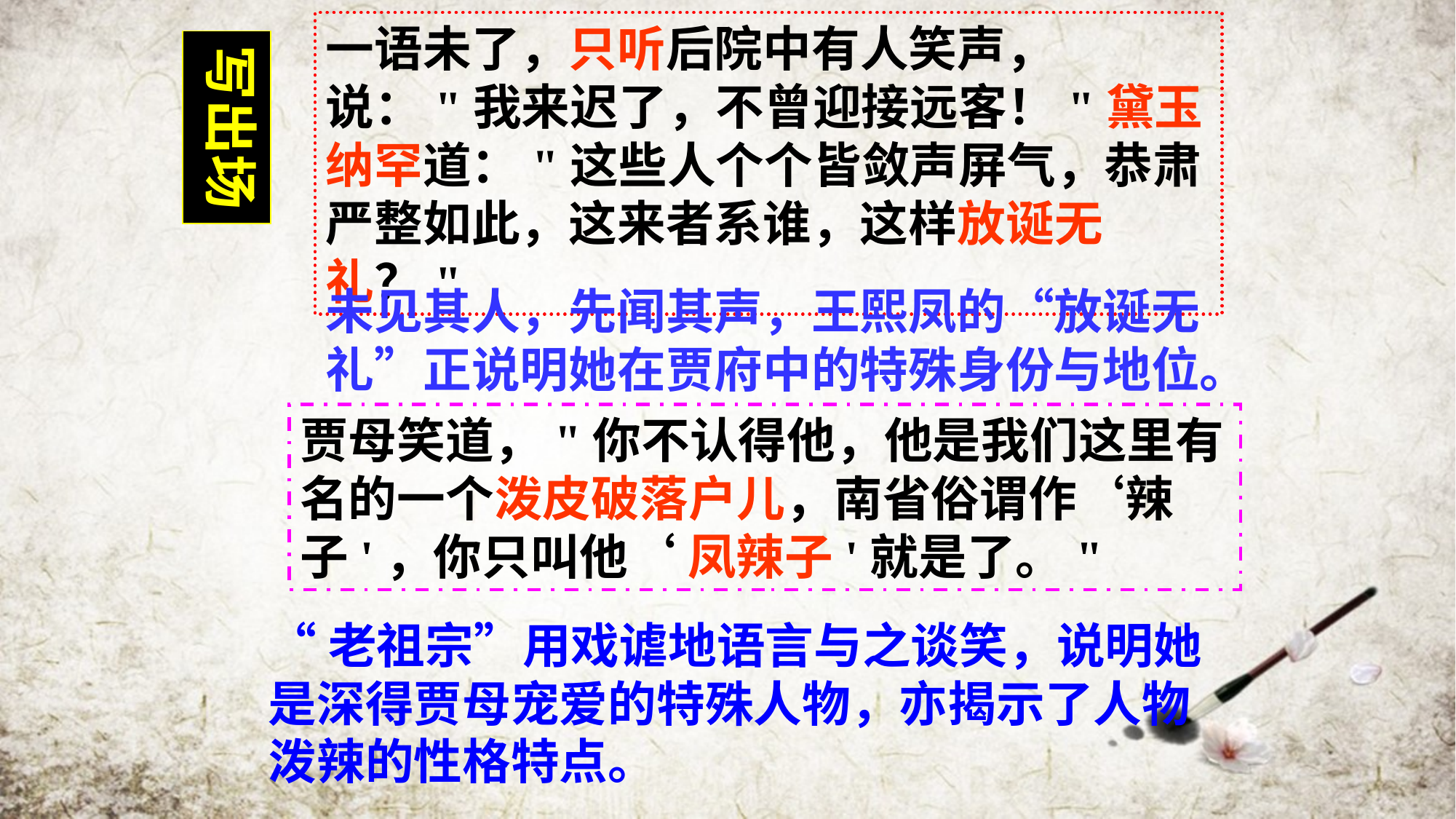

一语未了，只听后院中有人笑声，说："我来迟了，不曾迎接远客！"黛玉纳罕道："这些人个个皆敛声屏气，恭肃严整如此，这来者系谁，这样放诞无礼？"
写出场
未见其人，先闻其声，王熙凤的“放诞无礼”正说明她在贾府中的特殊身份与地位。
贾母笑道，"你不认得他，他是我们这里有名的一个泼皮破落户儿，南省俗谓作‘辣子'，你只叫他‘ 凤辣子'就是了。"
“老祖宗”用戏谑地语言与之谈笑，说明她是深得贾母宠爱的特殊人物，亦揭示了人物泼辣的性格特点。